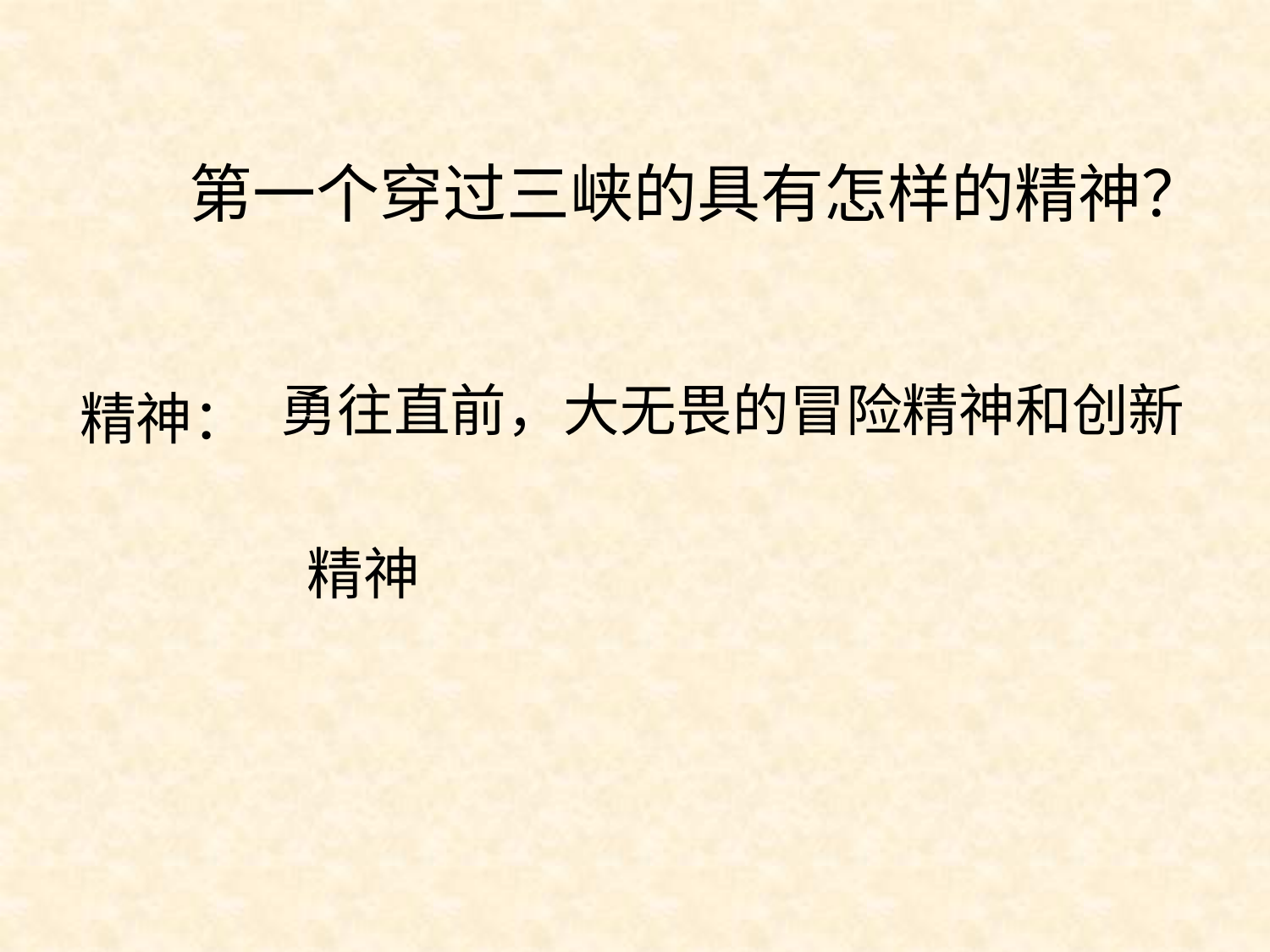

第一个穿过三峡的具有怎样的精神？
勇往直前，大无畏的冒险精神和创新
 精神
精神：